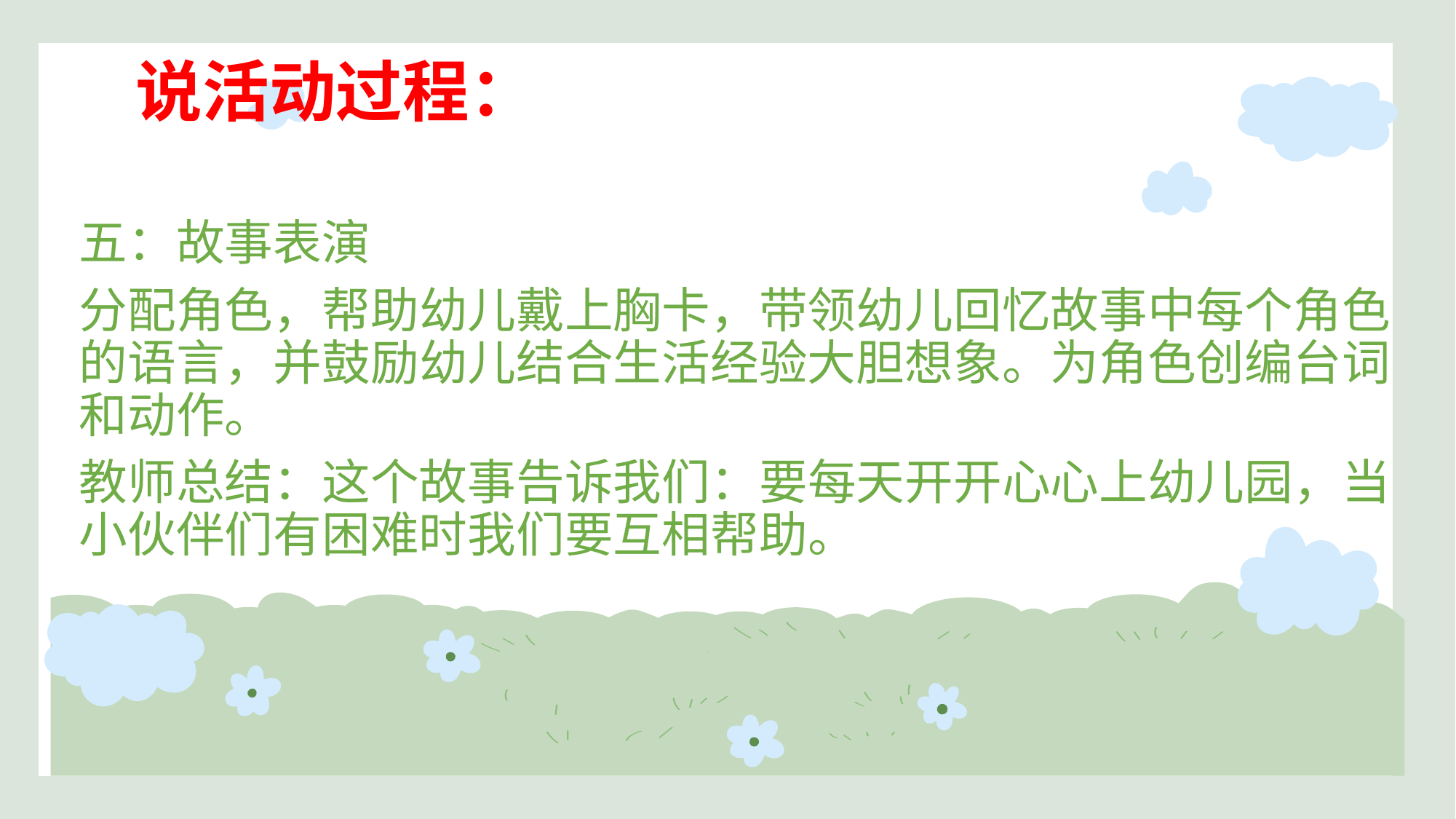

说活动过程：

五：故事表演
分配角色，帮助幼儿戴上胸卡，带领幼儿回忆故事中每个角色的语言，并鼓励幼儿结合生活经验大胆想象。为角色创编台词和动作。
教师总结：这个故事告诉我们：要每天开开心心上幼儿园，当小伙伴们有困难时我们要互相帮助。